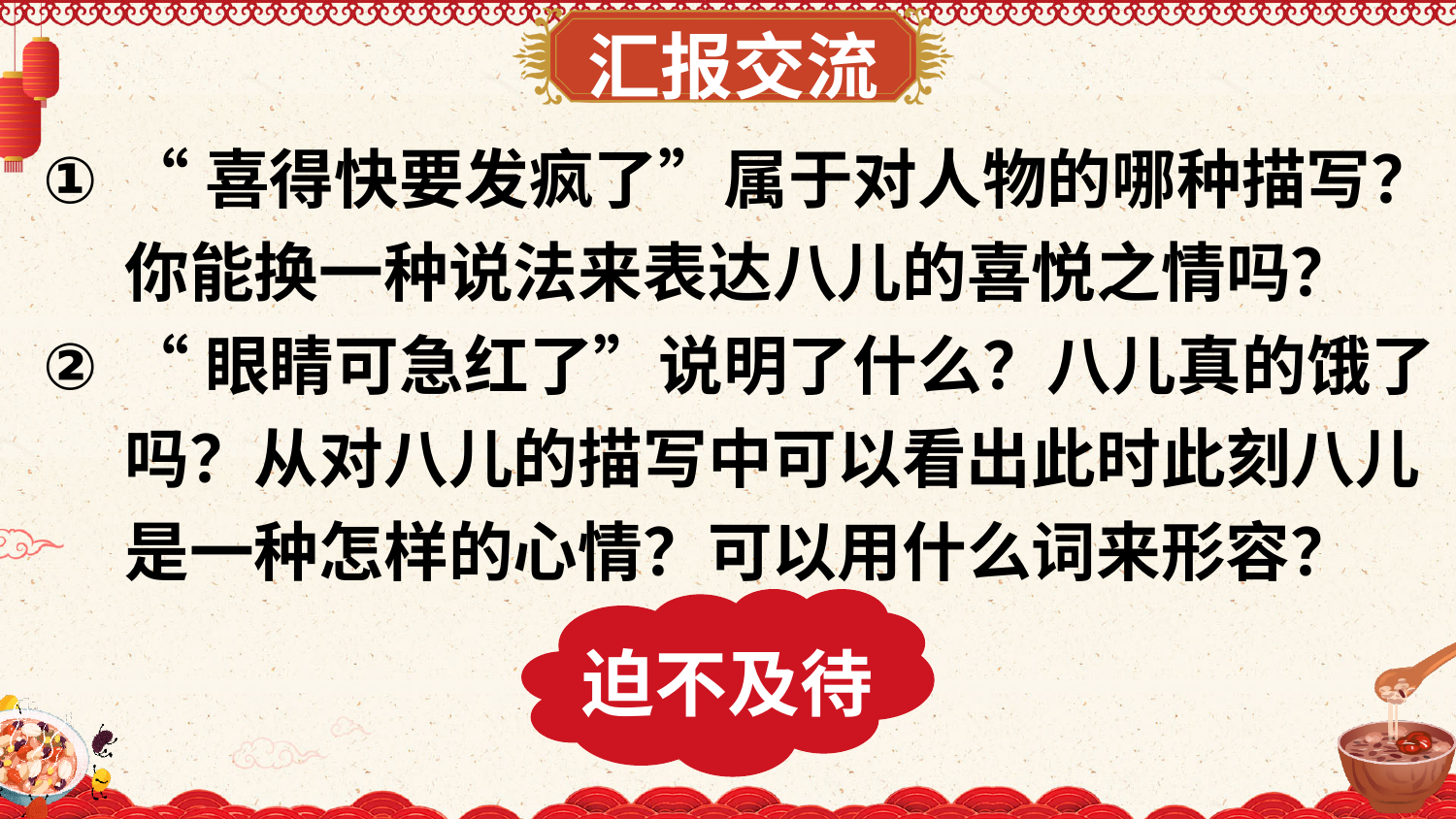

汇报交流
“喜得快要发疯了”属于对人物的哪种描写？你能换一种说法来表达八儿的喜悦之情吗？
“眼睛可急红了”说明了什么？八儿真的饿了吗？从对八儿的描写中可以看出此时此刻八儿是一种怎样的心情？可以用什么词来形容？

迫不及待